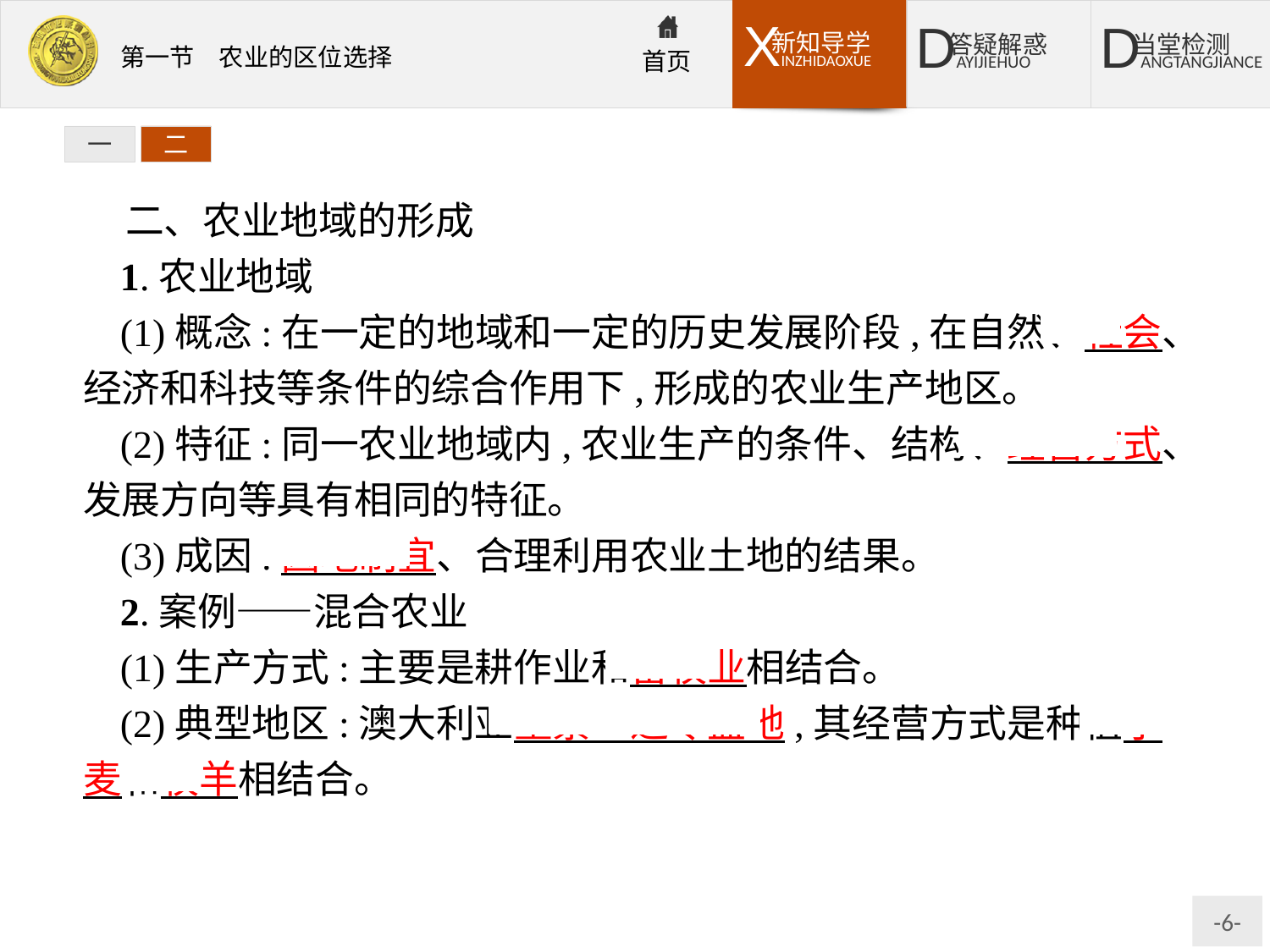

一
二
二、农业地域的形成
1.农业地域
(1)概念:在一定的地域和一定的历史发展阶段,在自然、社会、经济和科技等条件的综合作用下,形成的农业生产地区。
(2)特征:同一农业地域内,农业生产的条件、结构、经营方式、发展方向等具有相同的特征。
(3)成因:因地制宜、合理利用农业土地的结果。
2.案例——混合农业
(1)生产方式:主要是耕作业和畜牧业相结合。
(2)典型地区:澳大利亚墨累—达令盆地,其经营方式是种植小麦和牧羊相结合。